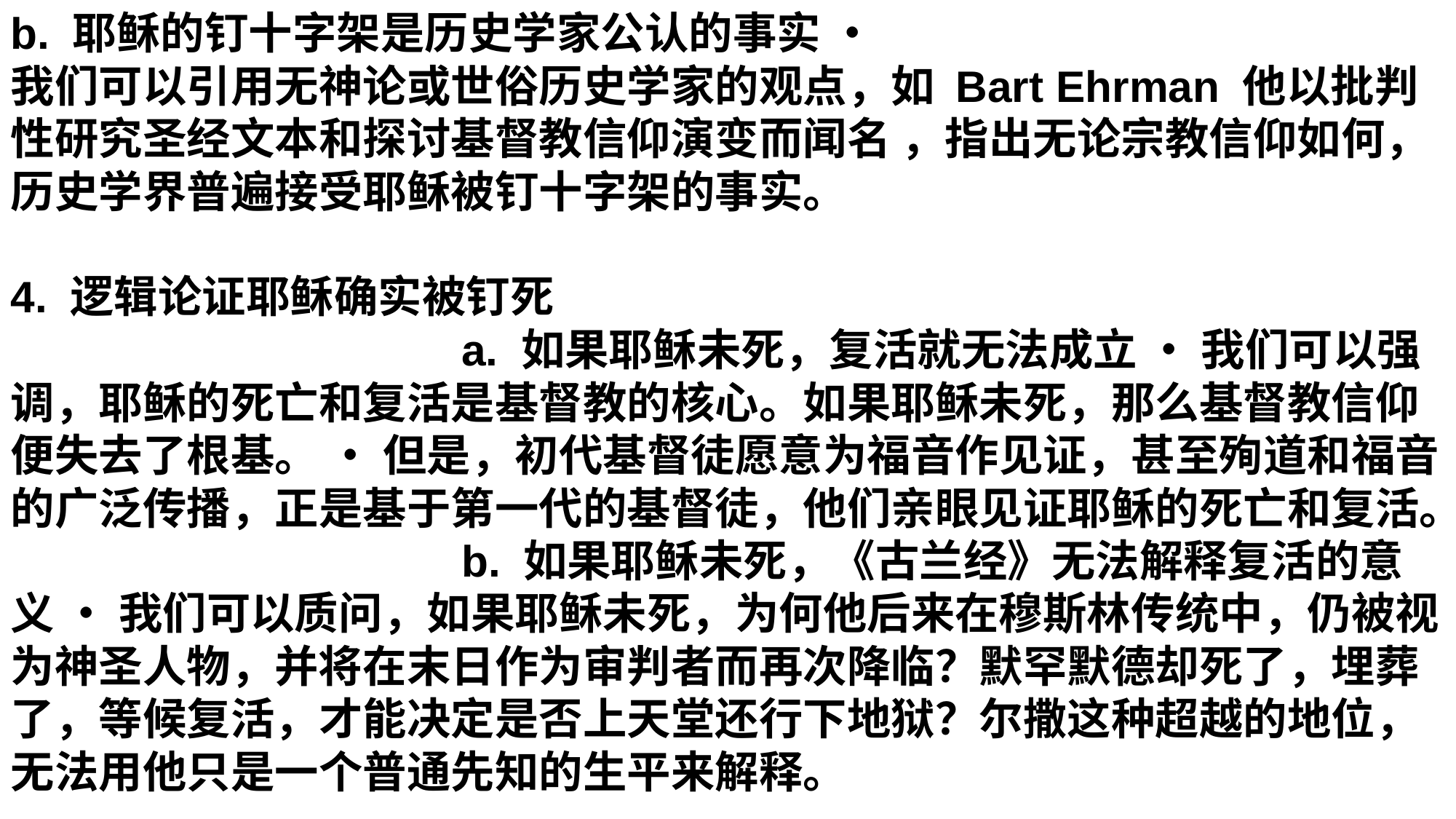

b. 耶稣的钉十字架是历史学家公认的事实 •                                                         我们可以引用无神论或世俗历史学家的观点，如 Bart Ehrman 他以批判性研究圣经文本和探讨基督教信仰演变而闻名 ，指出无论宗教信仰如何，历史学界普遍接受耶稣被钉十字架的事实。

4. 逻辑论证耶稣确实被钉死                                                                                                                                     a. 如果耶稣未死，复活就无法成立 • 我们可以强调，耶稣的死亡和复活是基督教的核心。如果耶稣未死，那么基督教信仰便失去了根基。 • 但是，初代基督徒愿意为福音作见证，甚至殉道和福音的广泛传播，正是基于第一代的基督徒，他们亲眼见证耶稣的死亡和复活。                                            b. 如果耶稣未死，《古兰经》无法解释复活的意义 • 我们可以质问，如果耶稣未死，为何他后来在穆斯林传统中，仍被视为神圣人物，并将在末日作为审判者而再次降临？默罕默德却死了，埋葬了，等候复活，才能决定是否上天堂还行下地狱？尔撒这种超越的地位，无法用他只是一个普通先知的生平来解释。